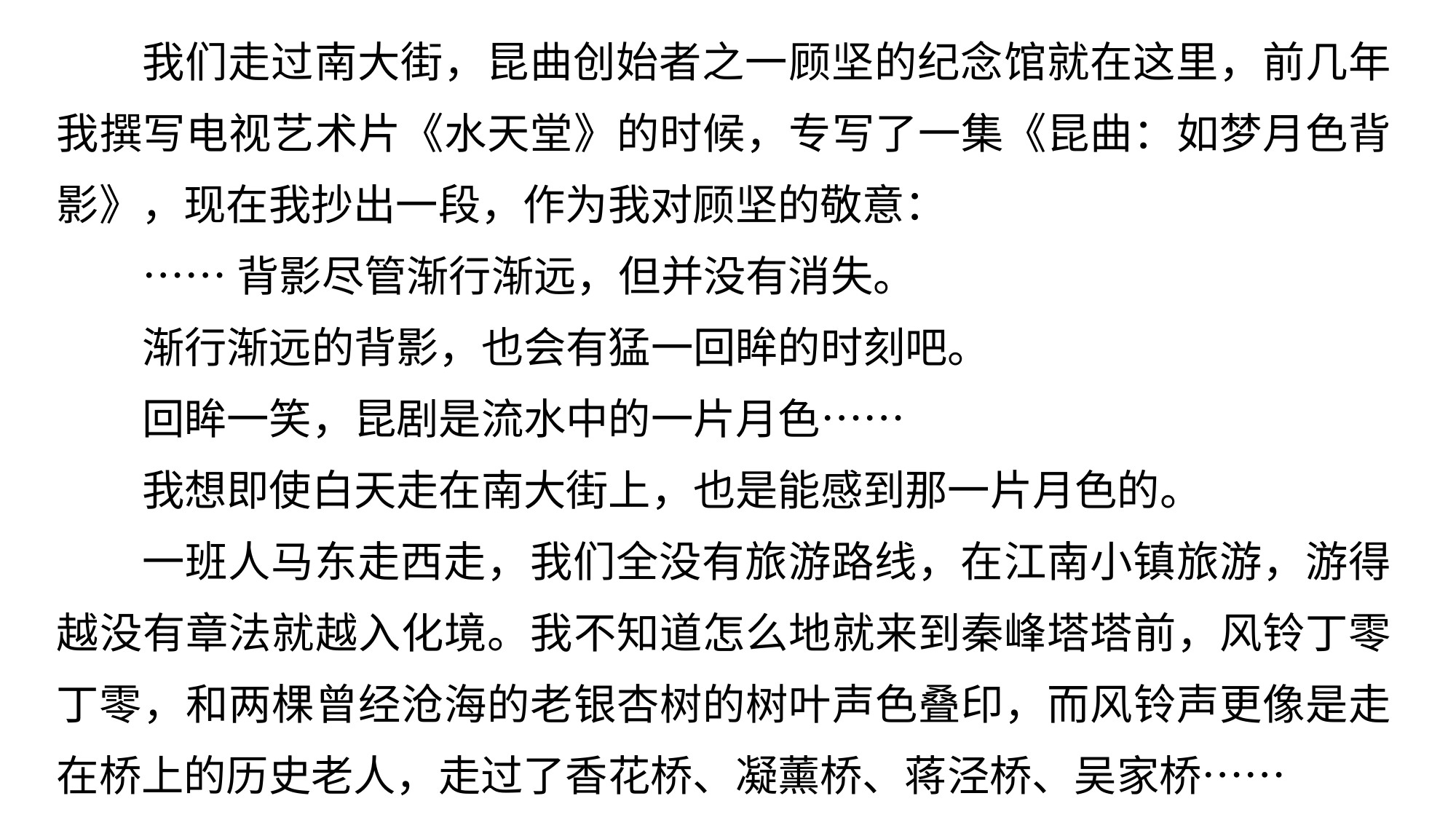

我们走过南大街，昆曲创始者之一顾坚的纪念馆就在这里，前几年我撰写电视艺术片《水天堂》的时候，专写了一集《昆曲：如梦月色背影》，现在我抄出一段，作为我对顾坚的敬意：
……背影尽管渐行渐远，但并没有消失。
渐行渐远的背影，也会有猛一回眸的时刻吧。
回眸一笑，昆剧是流水中的一片月色……
我想即使白天走在南大街上，也是能感到那一片月色的。
一班人马东走西走，我们全没有旅游路线，在江南小镇旅游，游得越没有章法就越入化境。我不知道怎么地就来到秦峰塔塔前，风铃丁零丁零，和两棵曾经沧海的老银杏树的树叶声色叠印，而风铃声更像是走在桥上的历史老人，走过了香花桥、凝薰桥、蒋泾桥、吴家桥……